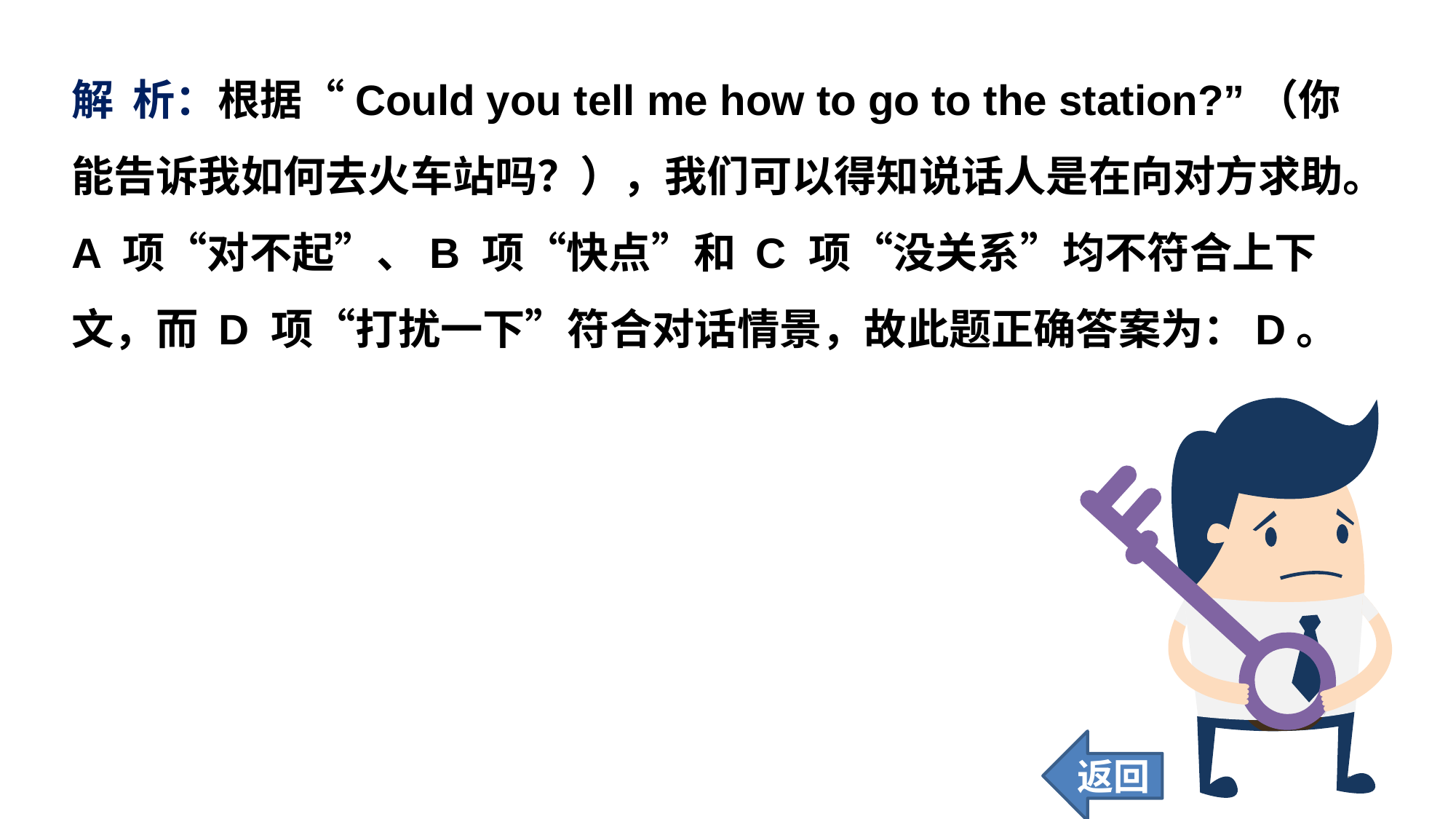

解  析：根据“Could you tell me how to go to the station?”（你能告诉我如何去火车站吗？），我们可以得知说话人是在向对方求助。A 项“对不起”、B 项“快点”和 C 项“没关系”均不符合上下文，而 D 项“打扰一下”符合对话情景，故此题正确答案为：D。

返回
108